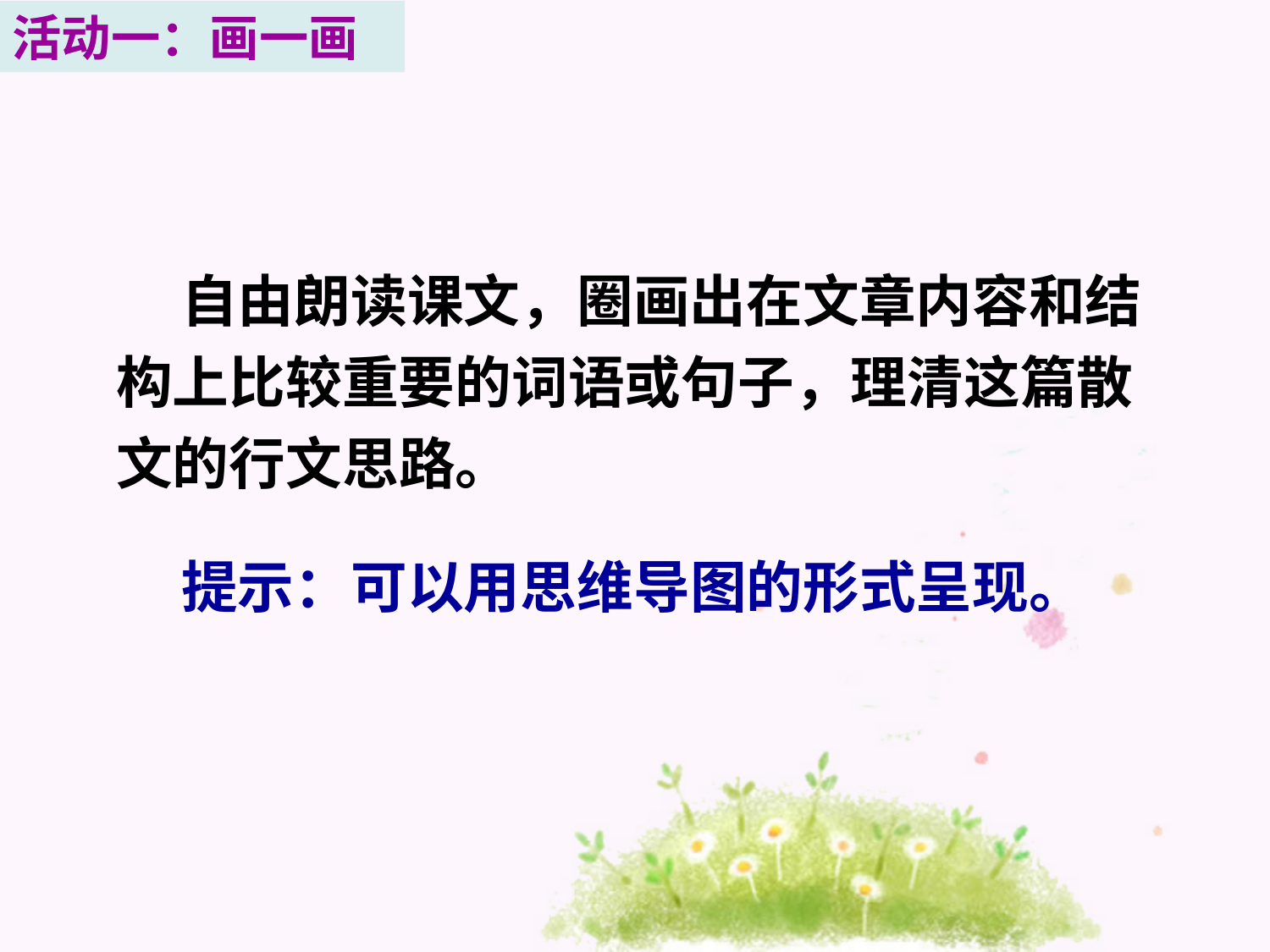

活动一：画一画
    自由朗读课文，圈画出在文章内容和结构上比较重要的词语或句子，理清这篇散文的行文思路。

    提示：可以用思维导图的形式呈现。